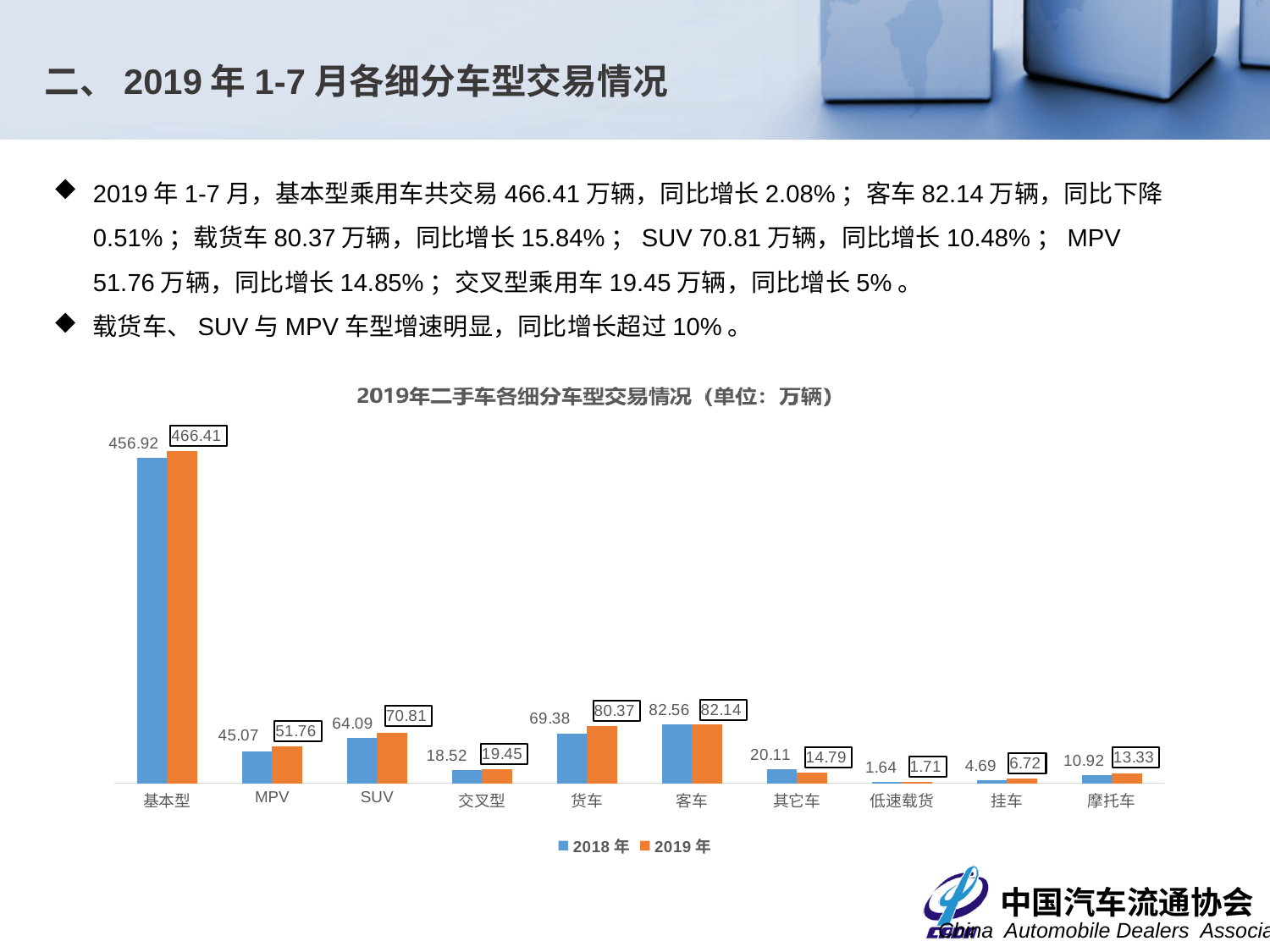

二、2019年1-7月各细分车型交易情况
2019年1-7月，基本型乘用车共交易466.41万辆，同比增长2.08%；客车82.14万辆，同比下降0.51%；载货车80.37万辆，同比增长15.84%；SUV 70.81万辆，同比增长10.48%；MPV 51.76万辆，同比增长14.85%；交叉型乘用车19.45万辆，同比增长5%。
载货车、SUV与MPV车型增速明显，同比增长超过10%。

### Chart

| Category | 2018年 | 2019年 |
|---|---|---|
| 基本型 | 456.9232 | 466.4089 |
| MPV | 45.0651 | 51.7564 |
| SUV | 64.0904 | 70.8077 |
| 交叉型 | 18.5236 | 19.4507 |
| 货车 | 69.3811 | 80.3744 |
| 客车 | 82.5606 | 82.1395 |
| 其它车 | 20.1055 | 14.789 |
| 低速载货 | 1.6353 | 1.7115 |
| 挂车 | 4.6868 | 6.7164 |
| 摩托车 | 10.9234 | 13.3307 |